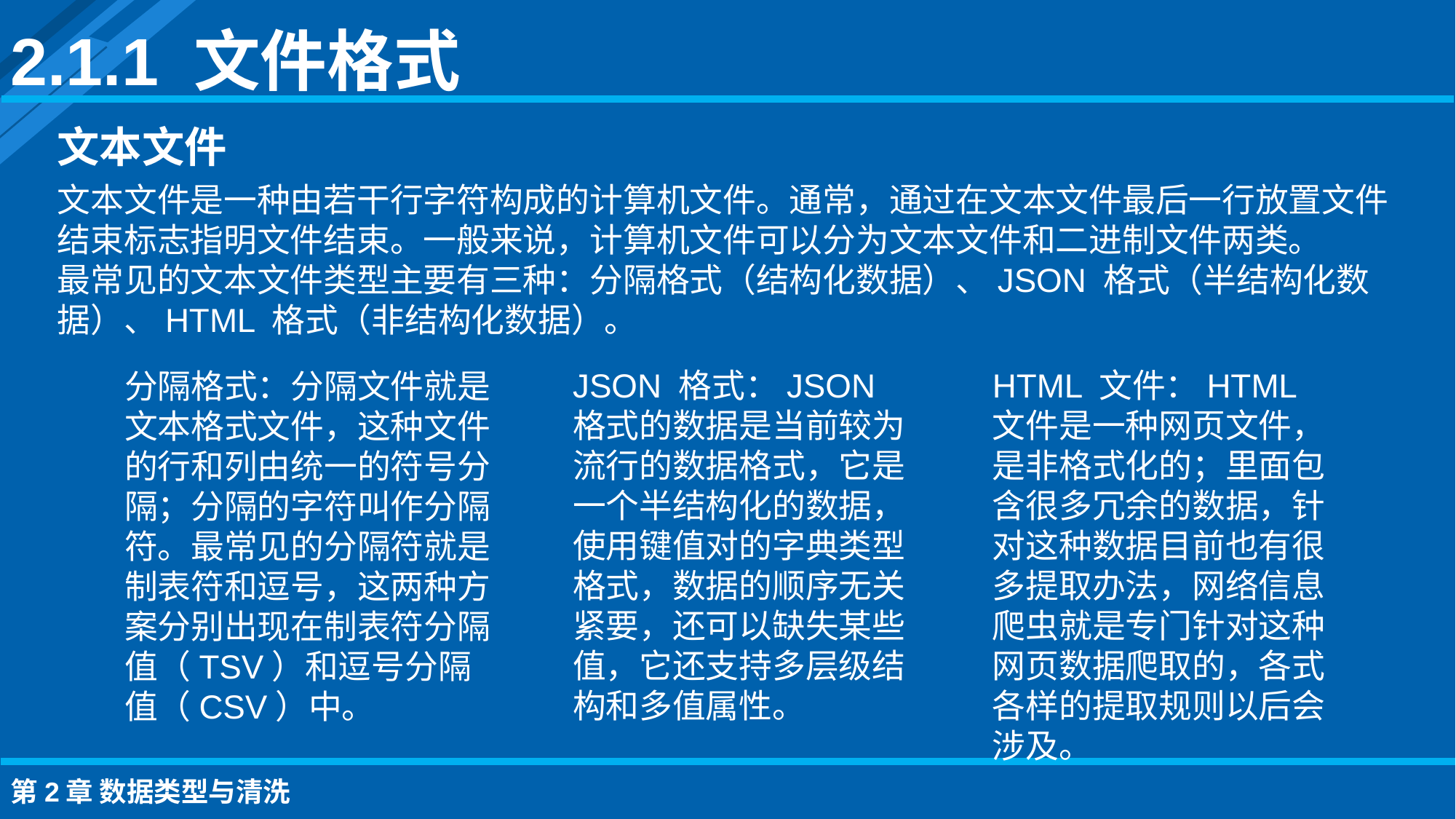

2.1.1 文件格式

文本文件
文本文件是一种由若干行字符构成的计算机文件。通常，通过在文本文件最后一行放置文件结束标志指明文件结束。一般来说，计算机文件可以分为文本文件和二进制文件两类。
最常见的文本文件类型主要有三种：分隔格式（结构化数据）、JSON 格式（半结构化数据）、HTML 格式（非结构化数据）。
JSON 格式：JSON 格式的数据是当前较为流行的数据格式，它是一个半结构化的数据，使用键值对的字典类型格式，数据的顺序无关紧要，还可以缺失某些值，它还支持多层级结构和多值属性。
HTML 文件：HTML 文件是一种网页文件，是非格式化的；里面包含很多冗余的数据，针对这种数据目前也有很多提取办法，网络信息爬虫就是专门针对这种网页数据爬取的，各式各样的提取规则以后会涉及。
分隔格式：分隔文件就是文本格式文件，这种文件的行和列由统一的符号分隔；分隔的字符叫作分隔符。最常见的分隔符就是制表符和逗号，这两种方案分别出现在制表符分隔值（TSV）和逗号分隔值（CSV）中。
第2章 数据类型与清洗